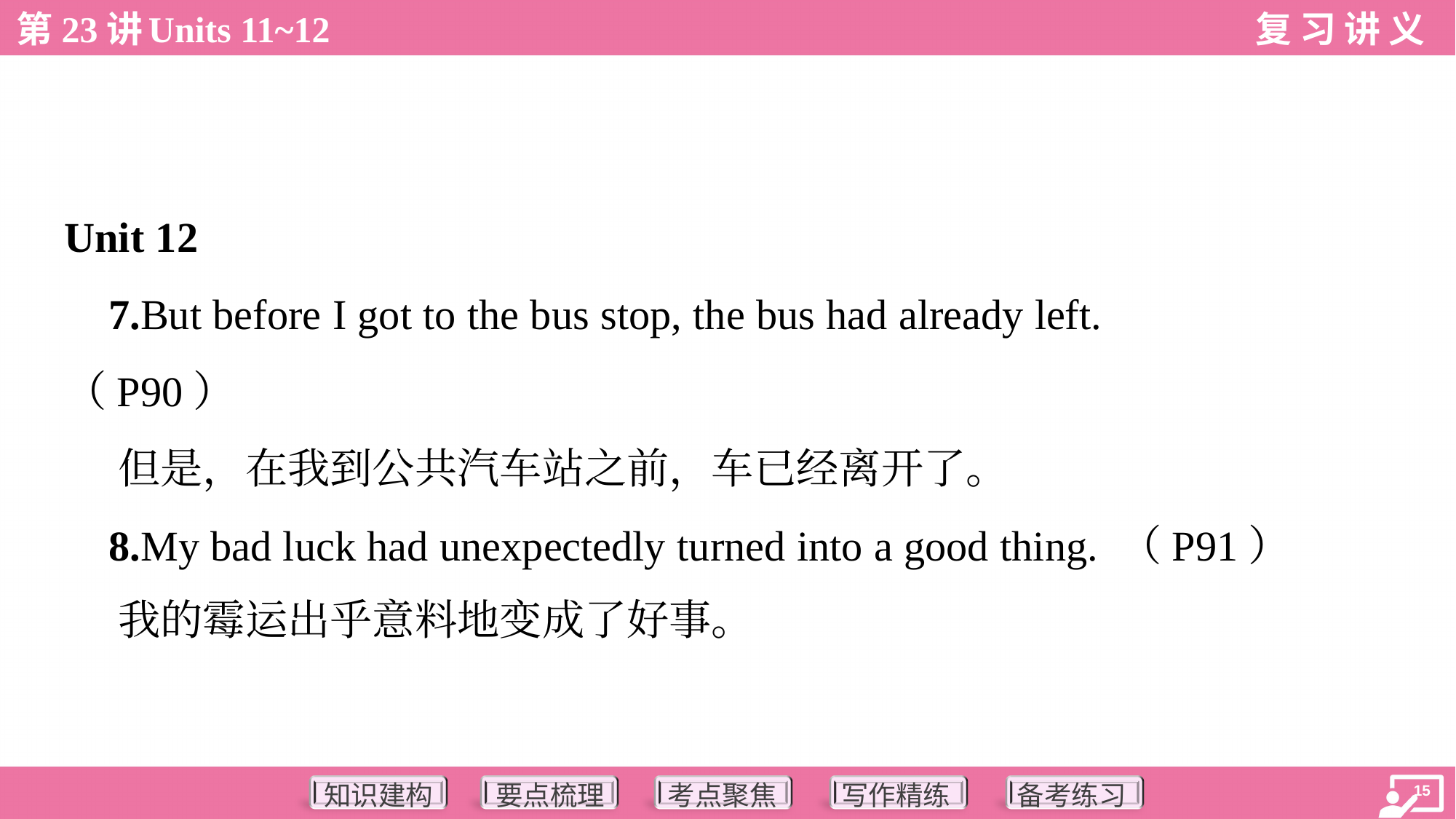

Unit 12
    7.But before I got to the bus stop, the bus had already left.
（P90）
    但是，在我到公共汽车站之前，车已经离开了。
    8.My bad luck had unexpectedly turned into a good thing. （P91）
    我的霉运出乎意料地变成了好事。